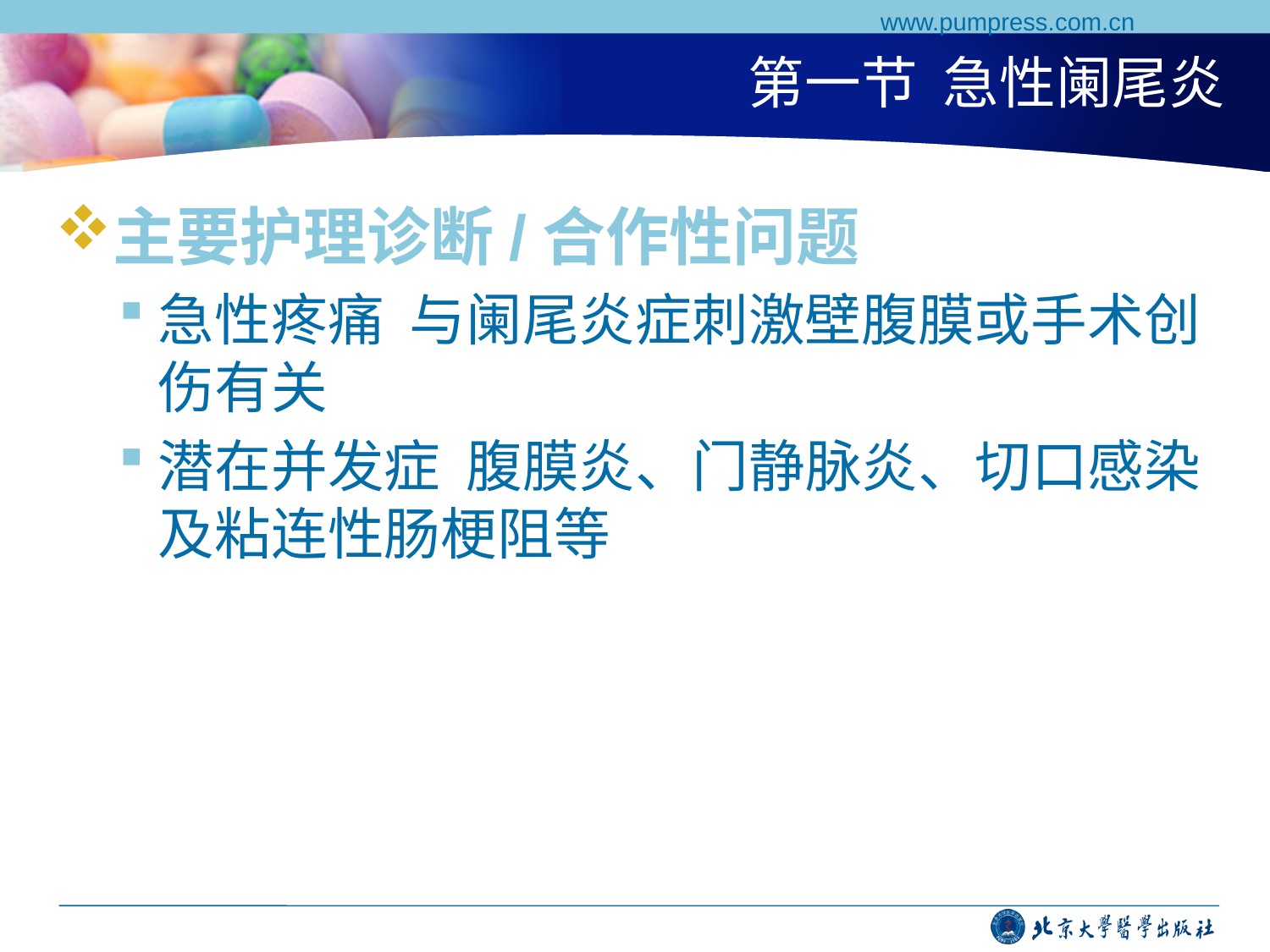

www.pumpress.com.cn
# 第一节  急性阑尾炎
主要护理诊断/合作性问题
急性疼痛  与阑尾炎症刺激壁腹膜或手术创伤有关
潜在并发症  腹膜炎、门静脉炎、切口感染及粘连性肠梗阻等